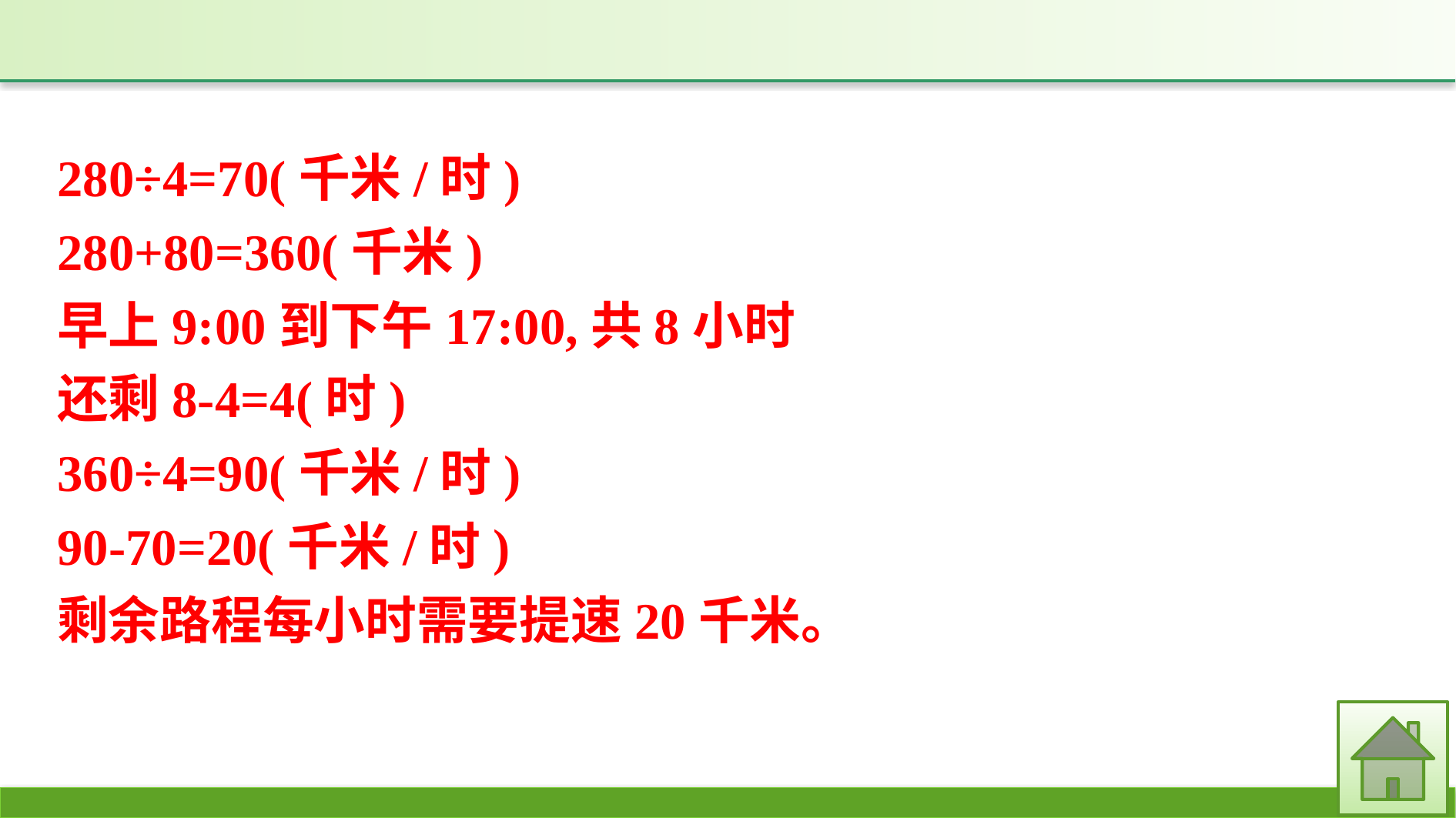

280÷4=70(千米/时)
280+80=360(千米)
早上9:00到下午17:00,共8小时
还剩8-4=4(时)
360÷4=90(千米/时)
90-70=20(千米/时)
剩余路程每小时需要提速20千米。